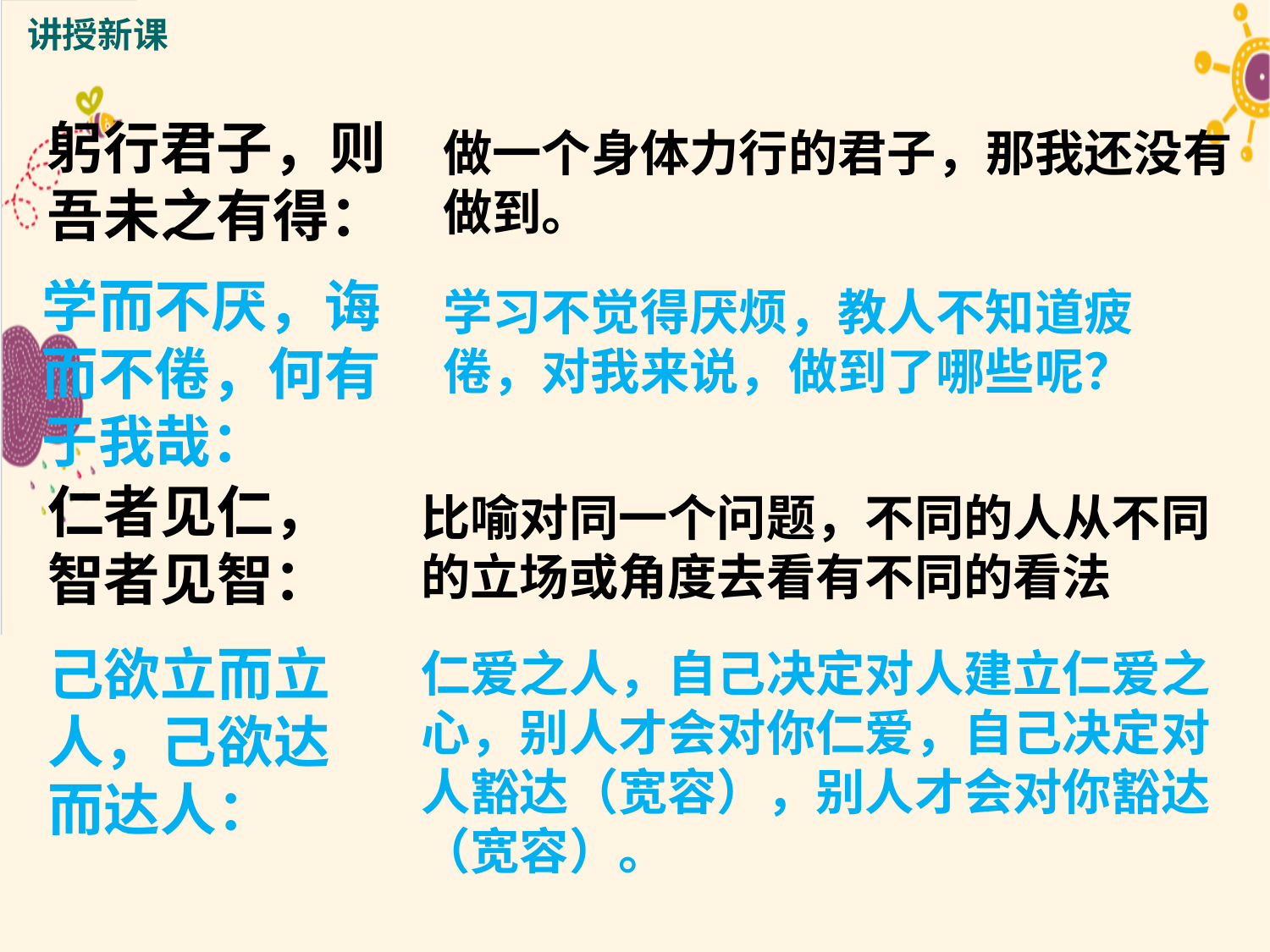

讲授新课
躬行君子，则吾未之有得：
做一个身体力行的君子，那我还没有做到。
学而不厌，诲而不倦，何有于我哉：
学习不觉得厌烦，教人不知道疲倦，对我来说，做到了哪些呢？
仁者见仁，智者见智：
比喻对同一个问题，不同的人从不同的立场或角度去看有不同的看法
己欲立而立人，己欲达而达人：
仁爱之人，自己决定对人建立仁爱之心，别人才会对你仁爱，自己决定对人豁达（宽容），别人才会对你豁达（宽容）。